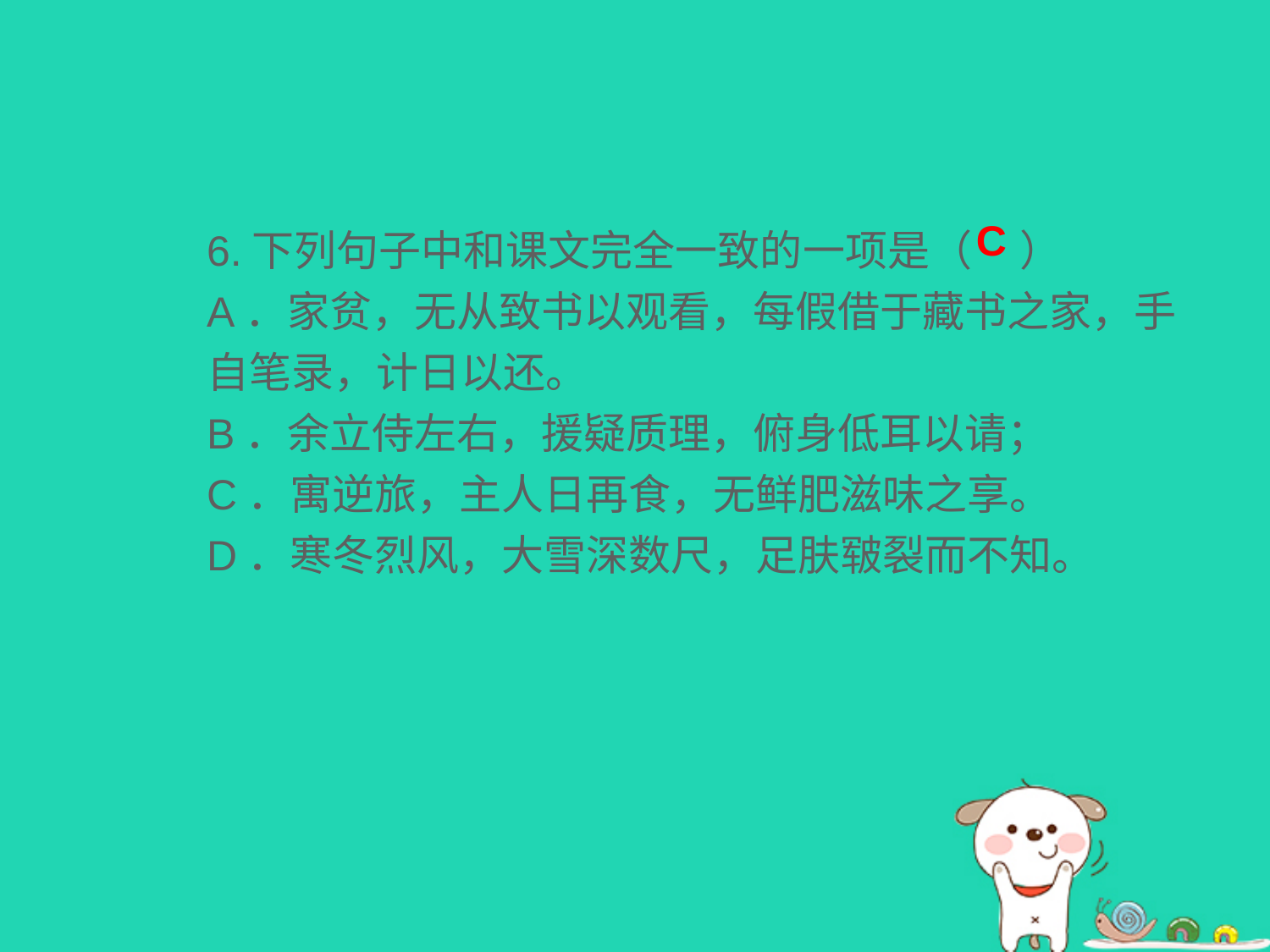

6.下列句子中和课文完全一致的一项是（     ）
A．家贫，无从致书以观看，每假借于藏书之家，手自笔录，计日以还。
B．余立侍左右，援疑质理，俯身低耳以请；
C．寓逆旅，主人日再食，无鲜肥滋味之享。
D．寒冬烈风，大雪深数尺，足肤皲裂而不知。
C